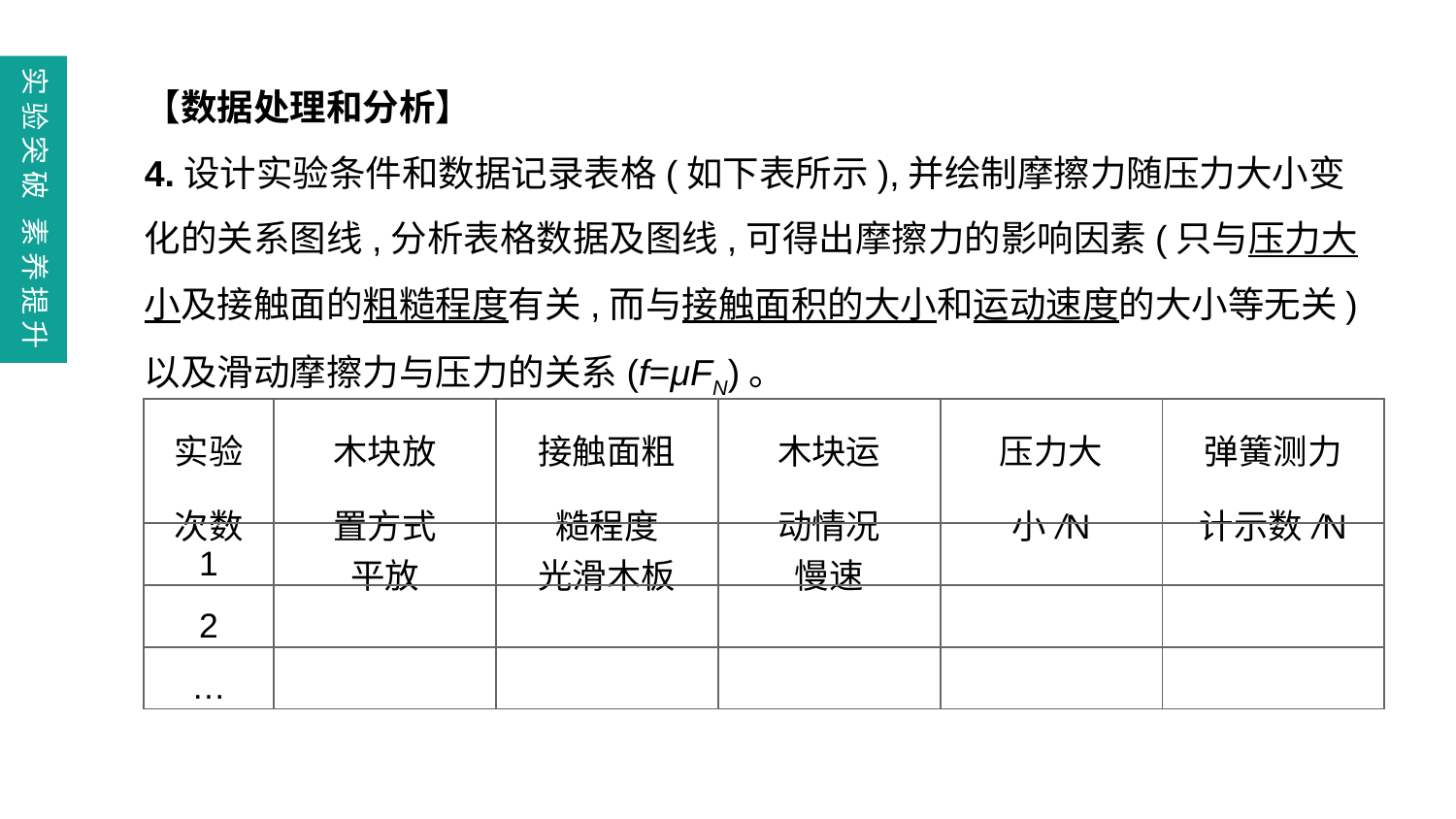

实验突破 素养提升
【数据处理和分析】
4.设计实验条件和数据记录表格(如下表所示),并绘制摩擦力随压力大小变化的关系图线,分析表格数据及图线,可得出摩擦力的影响因素(只与压力大小及接触面的粗糙程度有关,而与接触面积的大小和运动速度的大小等无关)以及滑动摩擦力与压力的关系(f=μFN)。
| 实验 次数 | 木块放 置方式 | 接触面粗 糙程度 | 木块运 动情况 | 压力大 小/N | 弹簧测力 计示数/N |
| --- | --- | --- | --- | --- | --- |
| 1 | 平放 | 光滑木板 | 慢速 |  |  |
| 2 |  |  |  |  |  |
| … |  |  |  |  |  |